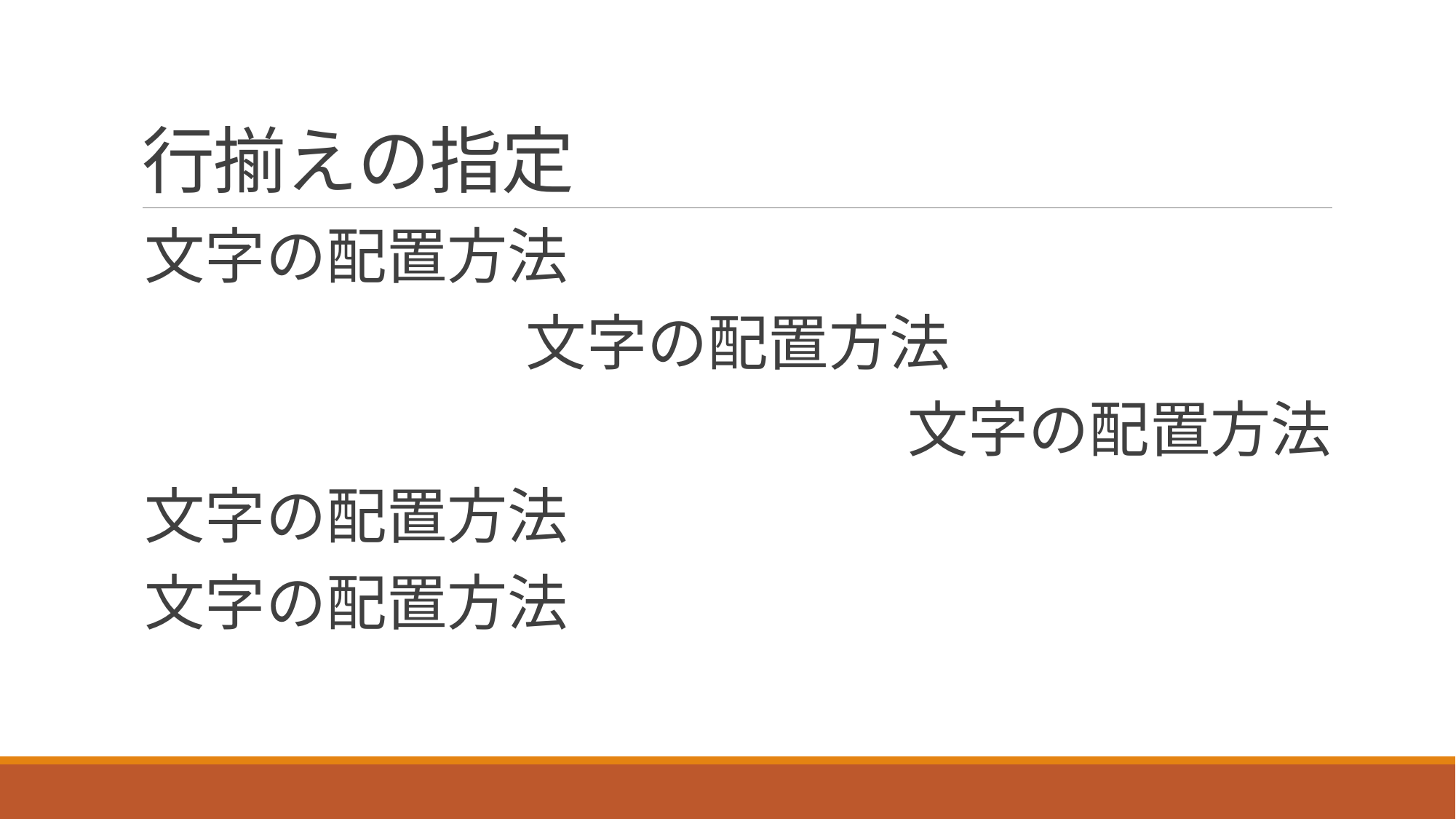

# 行揃えの指定
文字の配置方法
文字の配置方法
文字の配置方法
文字の配置方法
文字の配置方法